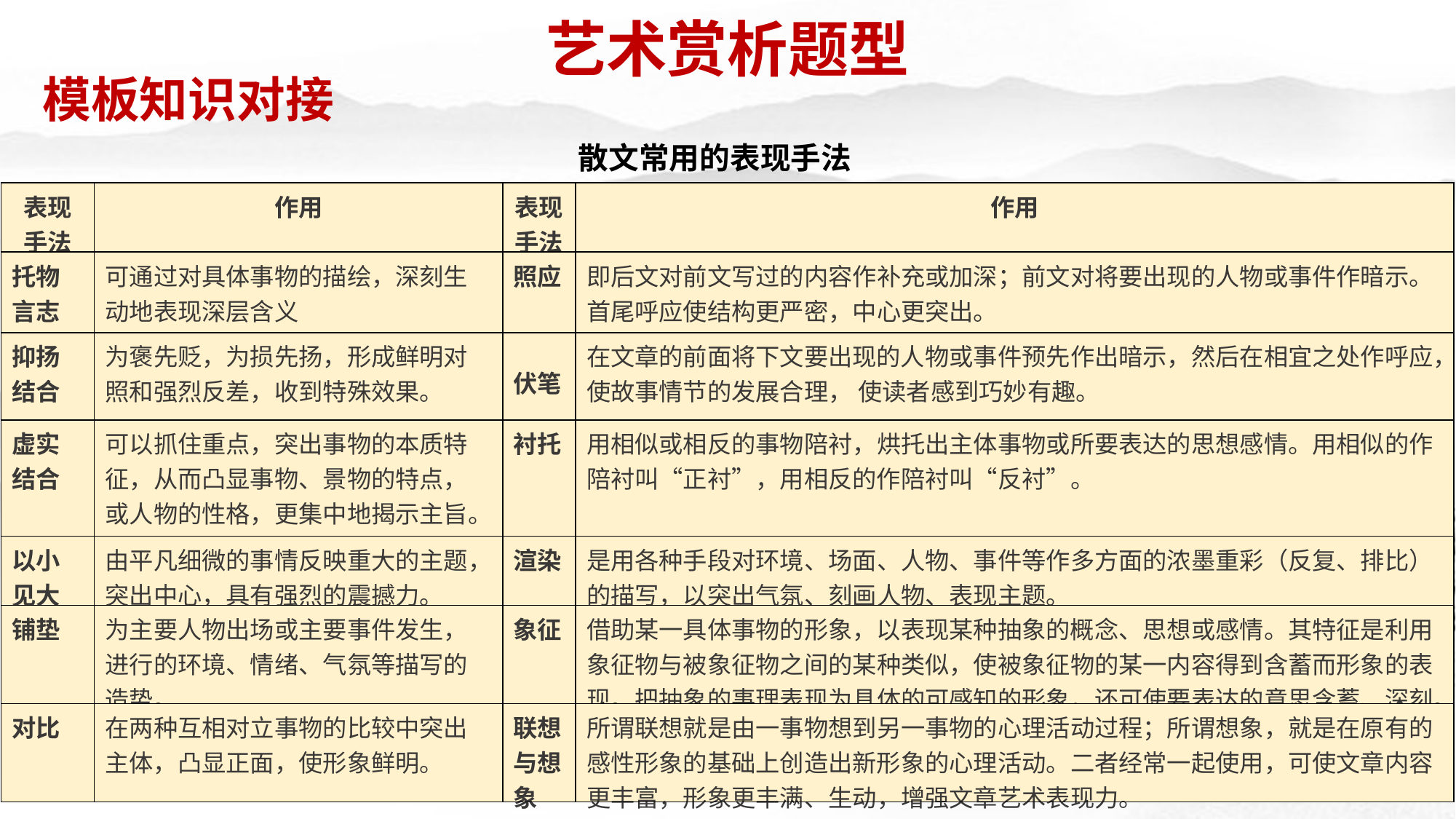

艺术赏析题型
模板知识对接
散文常用的表现手法
| 表现手法 | 作用 | 表现手法 | 作用 |
| --- | --- | --- | --- |
| 托物言志 | 可通过对具体事物的描绘，深刻生动地表现深层含义 | 照应 | 即后文对前文写过的内容作补充或加深；前文对将要出现的人物或事件作暗示。首尾呼应使结构更严密，中心更突出。 |
| 抑扬结合 | 为褒先贬，为损先扬，形成鲜明对照和强烈反差，收到特殊效果。 | 伏笔 | 在文章的前面将下文要出现的人物或事件预先作出暗示，然后在相宜之处作呼应，使故事情节的发展合理， 使读者感到巧妙有趣。 |
| 虚实结合 | 可以抓住重点，突出事物的本质特征，从而凸显事物、景物的特点，或人物的性格，更集中地揭示主旨。 | 衬托 | 用相似或相反的事物陪衬，烘托出主体事物或所要表达的思想感情。用相似的作陪衬叫“正衬”，用相反的作陪衬叫“反衬”。 |
| 以小见大 | 由平凡细微的事情反映重大的主题，突出中心，具有强烈的震撼力。 | 渲染 | 是用各种手段对环境、场面、人物、事件等作多方面的浓墨重彩（反复、排比）的描写，以突出气氛、刻画人物、表现主题。 |
| 铺垫 | 为主要人物出场或主要事件发生，进行的环境、情绪、气氛等描写的造势。 | 象征 | 借助某一具体事物的形象，以表现某种抽象的概念、思想或感情。其特征是利用象征物与被象征物之间的某种类似，使被象征物的某一内容得到含蓄而形象的表现。把抽象的事理表现为具体的可感知的形象，还可使要表达的意思含蓄、深刻。 |
| 对比 | 在两种互相对立事物的比较中突出主体，凸显正面，使形象鲜明。 | 联想与想象 | 所谓联想就是由一事物想到另一事物的心理活动过程；所谓想象，就是在原有的感性形象的基础上创造出新形象的心理活动。二者经常一起使用，可使文章内容更丰富，形象更丰满、生动，增强文章艺术表现力。 |